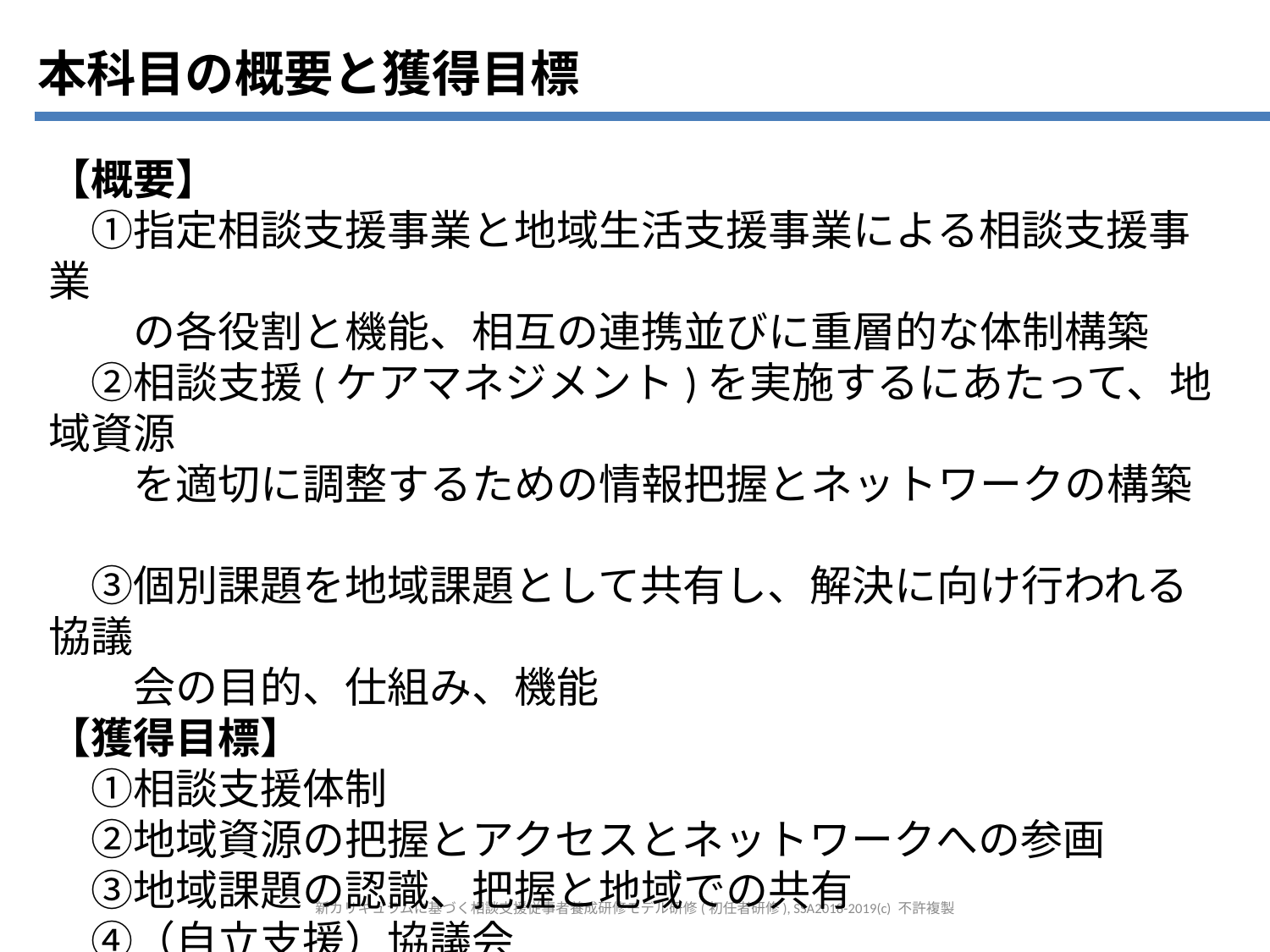

本科目の概要と獲得目標
【概要】
　①指定相談支援事業と地域生活支援事業による相談支援事業
　　の各役割と機能、相互の連携並びに重層的な体制構築
　②相談支援(ケアマネジメント)を実施するにあたって、地域資源
　　を適切に調整するための情報把握とネットワークの構築
　③個別課題を地域課題として共有し、解決に向け行われる協議
　　会の目的、仕組み、機能
【獲得目標】
　①相談支援体制
　②地域資源の把握とアクセスとネットワークへの参画
　③地域課題の認識、把握と地域での共有
　④（自立支援）協議会

※自分の「振り返りシート」を確認してください。
　受講前の今、自分はどのような段階・様子ですか？
新カリキュラムに基づく相談支援従事者養成研修モデル研修(初任者研修), SSA2018-2019(c) 不許複製